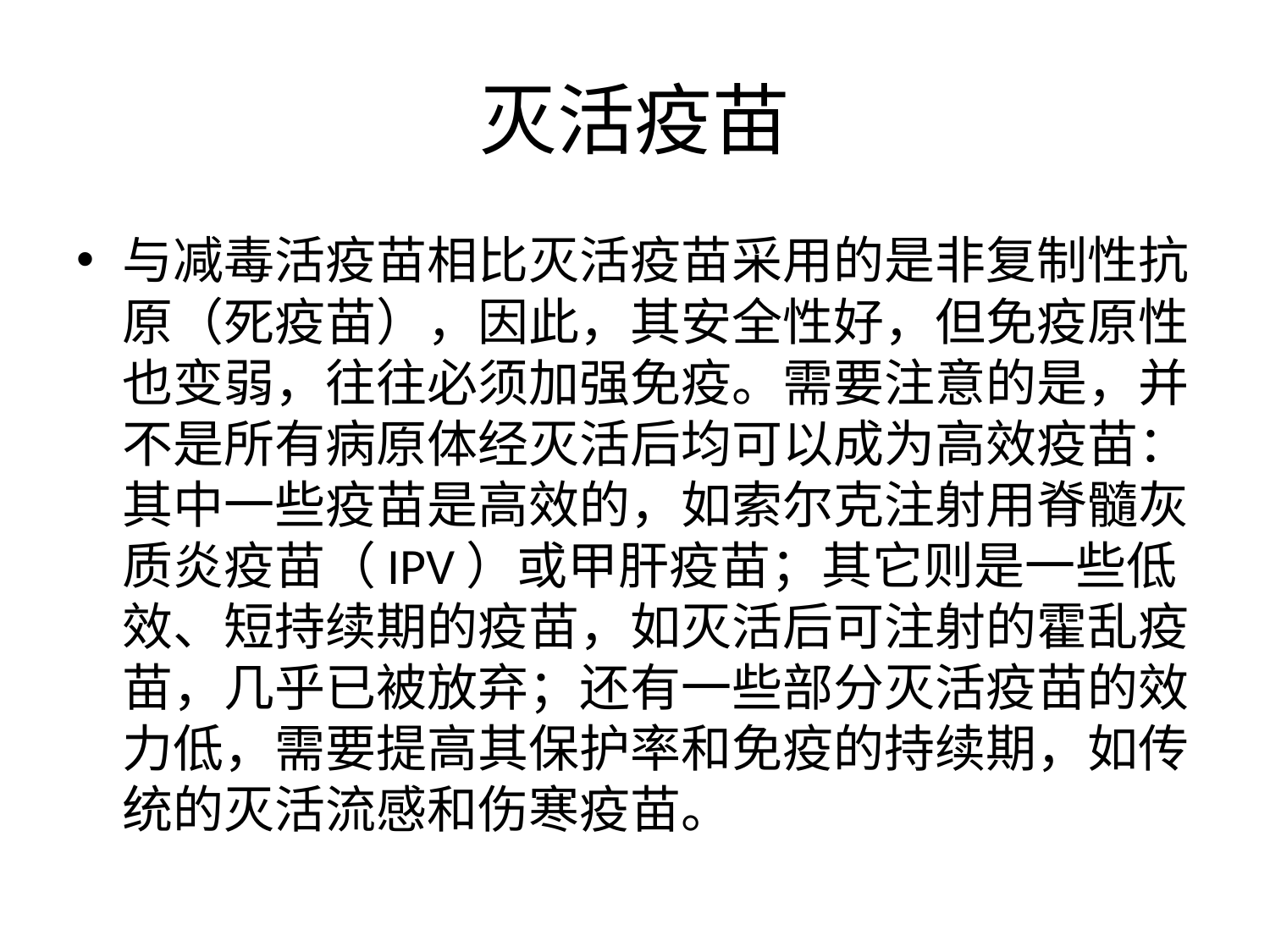

# 灭活疫苗
与减毒活疫苗相比灭活疫苗采用的是非复制性抗原（死疫苗），因此，其安全性好，但免疫原性也变弱，往往必须加强免疫。需要注意的是，并不是所有病原体经灭活后均可以成为高效疫苗：其中一些疫苗是高效的，如索尔克注射用脊髓灰质炎疫苗（IPV）或甲肝疫苗；其它则是一些低效、短持续期的疫苗，如灭活后可注射的霍乱疫苗，几乎已被放弃；还有一些部分灭活疫苗的效力低，需要提高其保护率和免疫的持续期，如传统的灭活流感和伤寒疫苗。